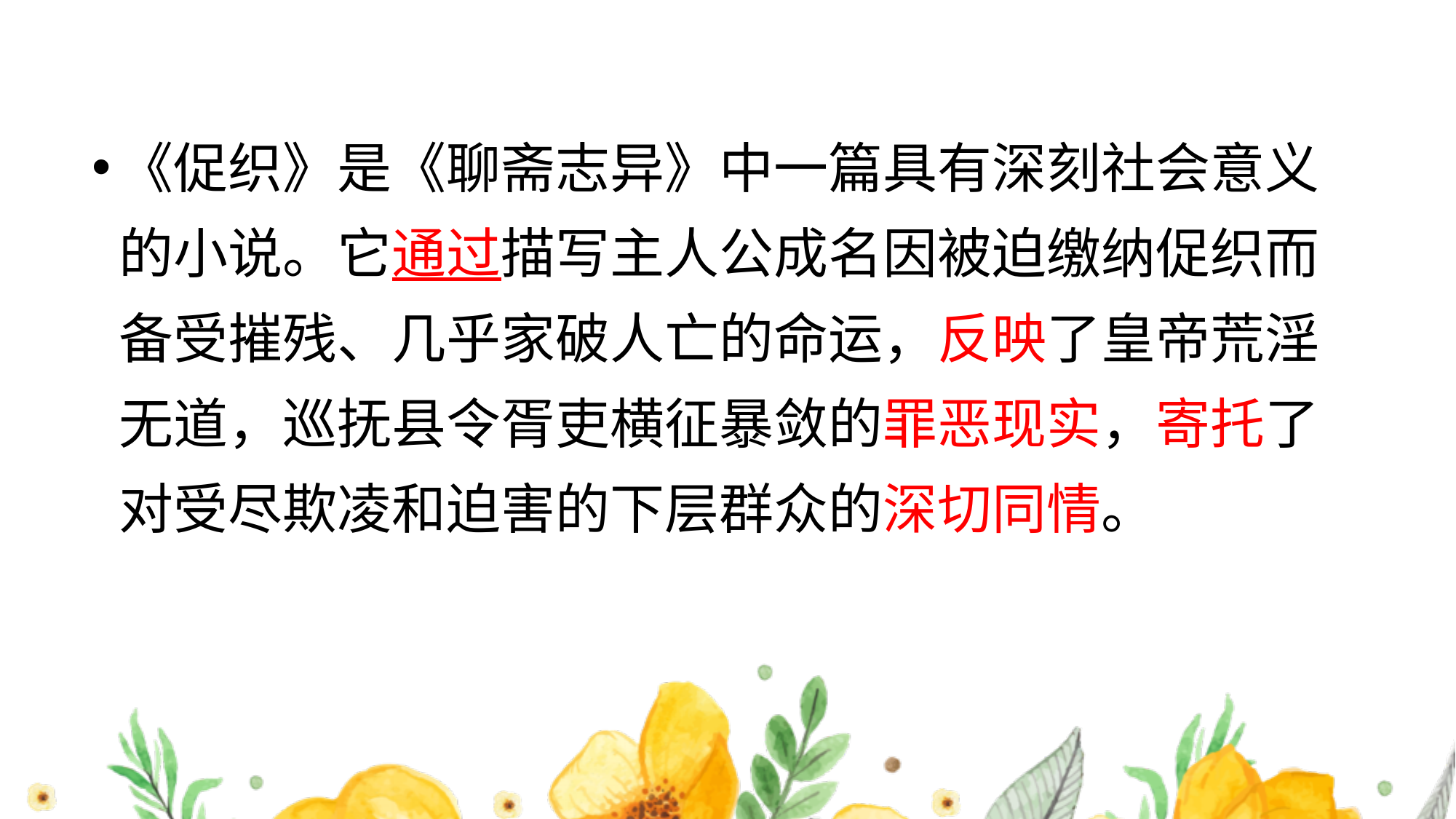

#
《促织》是《聊斋志异》中一篇具有深刻社会意义的小说。它通过描写主人公成名因被迫缴纳促织而备受摧残、几乎家破人亡的命运，反映了皇帝荒淫无道，巡抚县令胥吏横征暴敛的罪恶现实，寄托了对受尽欺凌和迫害的下层群众的深切同情。